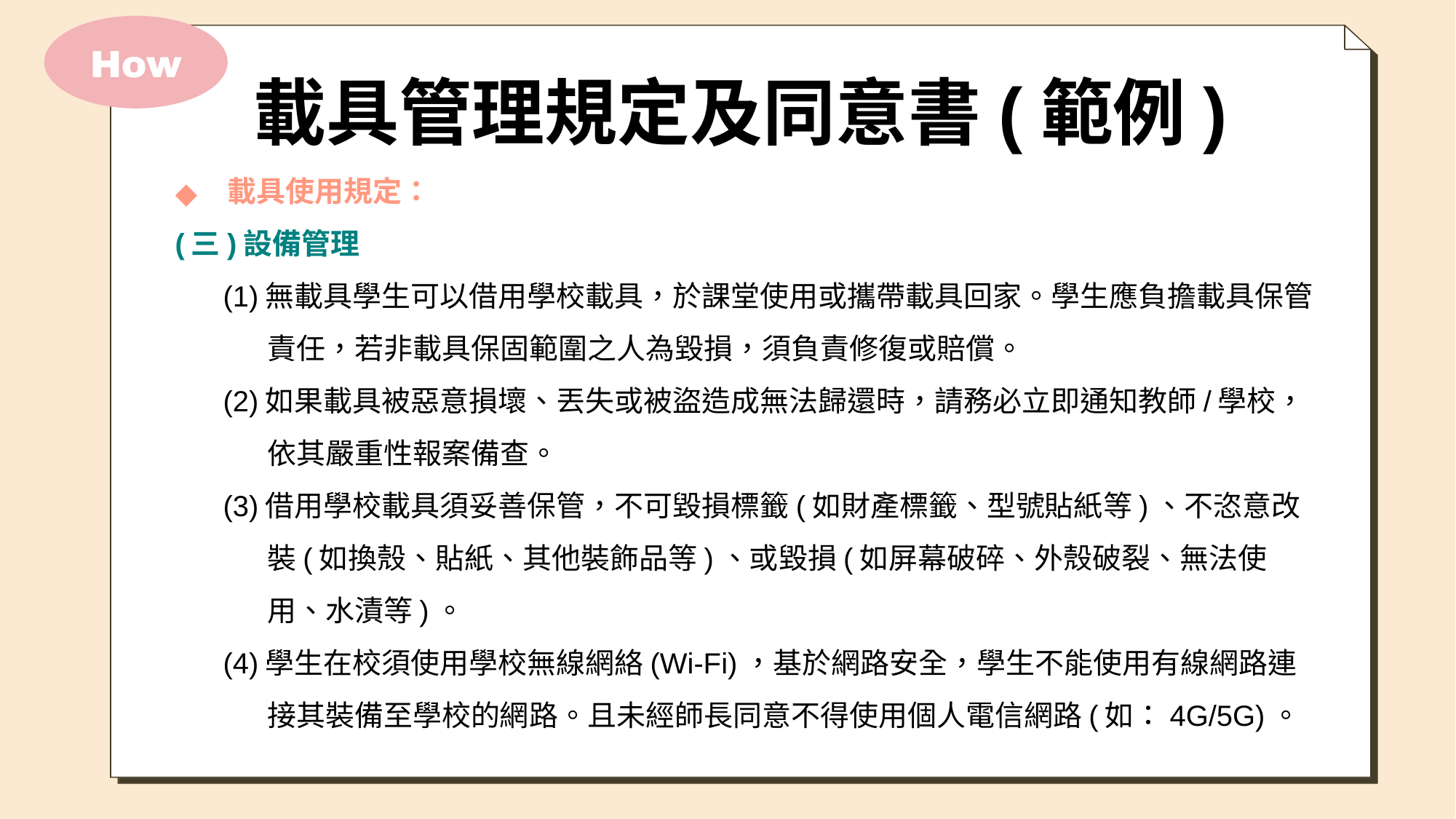

How

# 載具管理規定及同意書(範例)
載具使用規定：
(三)設備管理
      (1)無載具學生可以借用學校載具，於課堂使用或攜帶載具回家。學生應負擔載具保管責任，若非載具保固範圍之人為毀損，須負責修復或賠償。
      (2)如果載具被惡意損壞、丟失或被盜造成無法歸還時，請務必立即通知教師/學校，依其嚴重性報案備查。
      (3)借用學校載具須妥善保管，不可毀損標籤(如財產標籤、型號貼紙等)、不恣意改裝(如換殼、貼紙、其他裝飾品等)、或毀損(如屏幕破碎、外殼破裂、無法使用、水漬等)。
      (4)學生在校須使用學校無線網絡(Wi-Fi)，基於網路安全，學生不能使用有線網路連接其裝備至學校的網路。且未經師長同意不得使用個人電信網路(如：4G/5G)。